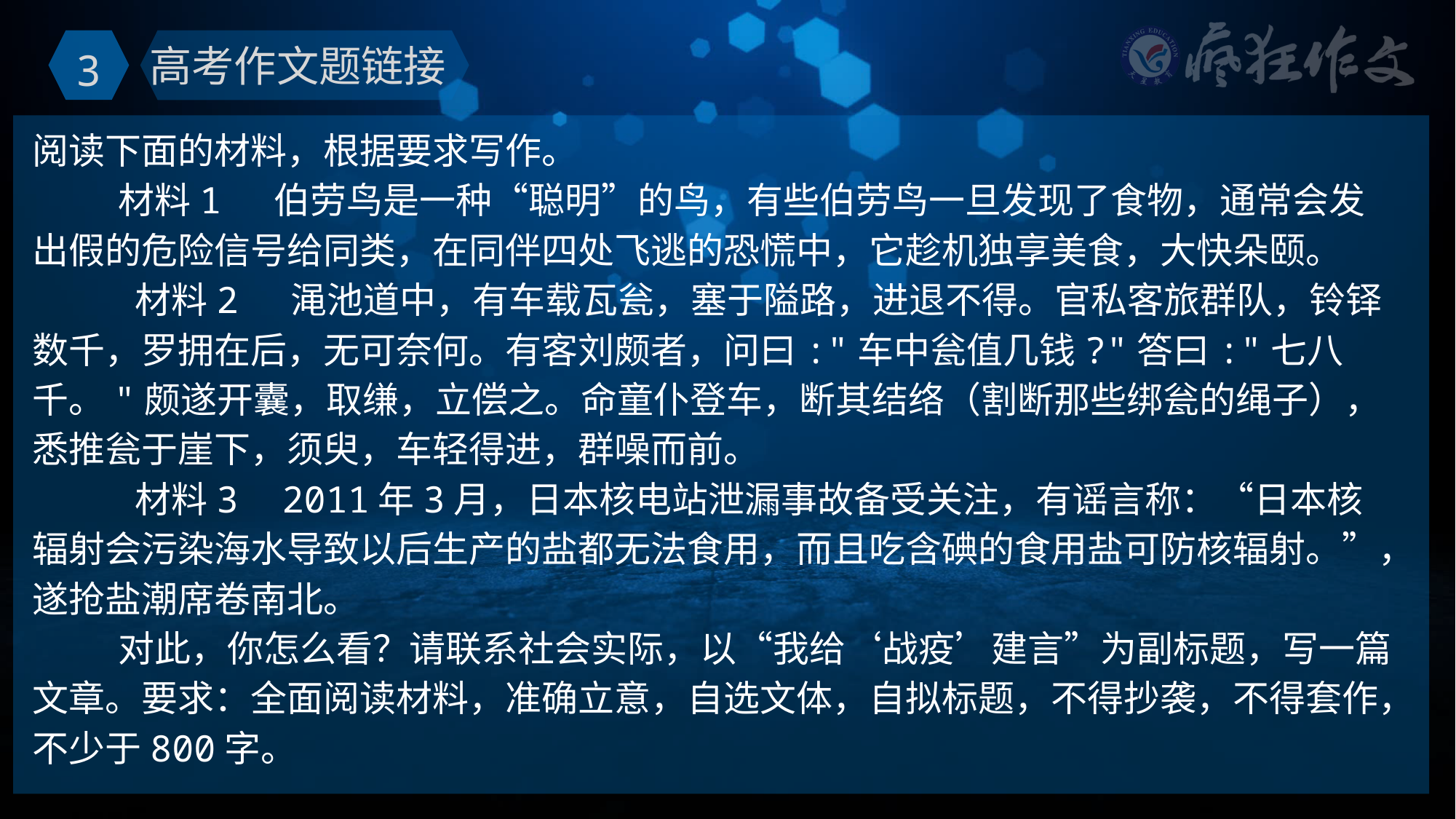

3
高考作文题链接

阅读下面的材料，根据要求写作。
材料1  伯劳鸟是一种“聪明”的鸟，有些伯劳鸟一旦发现了食物，通常会发出假的危险信号给同类，在同伴四处飞逃的恐慌中，它趁机独享美食，大快朵颐。
 材料2  渑池道中，有车载瓦瓮，塞于隘路，进退不得。官私客旅群队，铃铎数千，罗拥在后，无可奈何。有客刘颇者，问曰:"车中瓮值几钱?"答曰:"七八千。"颇遂开囊，取缣，立偿之。命童仆登车，断其结络（割断那些绑瓮的绳子），悉推瓮于崖下，须臾，车轻得进，群噪而前。
 材料3  2011年3月，日本核电站泄漏事故备受关注，有谣言称：“日本核辐射会污染海水导致以后生产的盐都无法食用，而且吃含碘的食用盐可防核辐射。”，遂抢盐潮席卷南北。
对此，你怎么看？请联系社会实际，以“我给‘战疫’建言”为副标题，写一篇文章。要求：全面阅读材料，准确立意，自选文体，自拟标题，不得抄袭，不得套作，不少于800字。